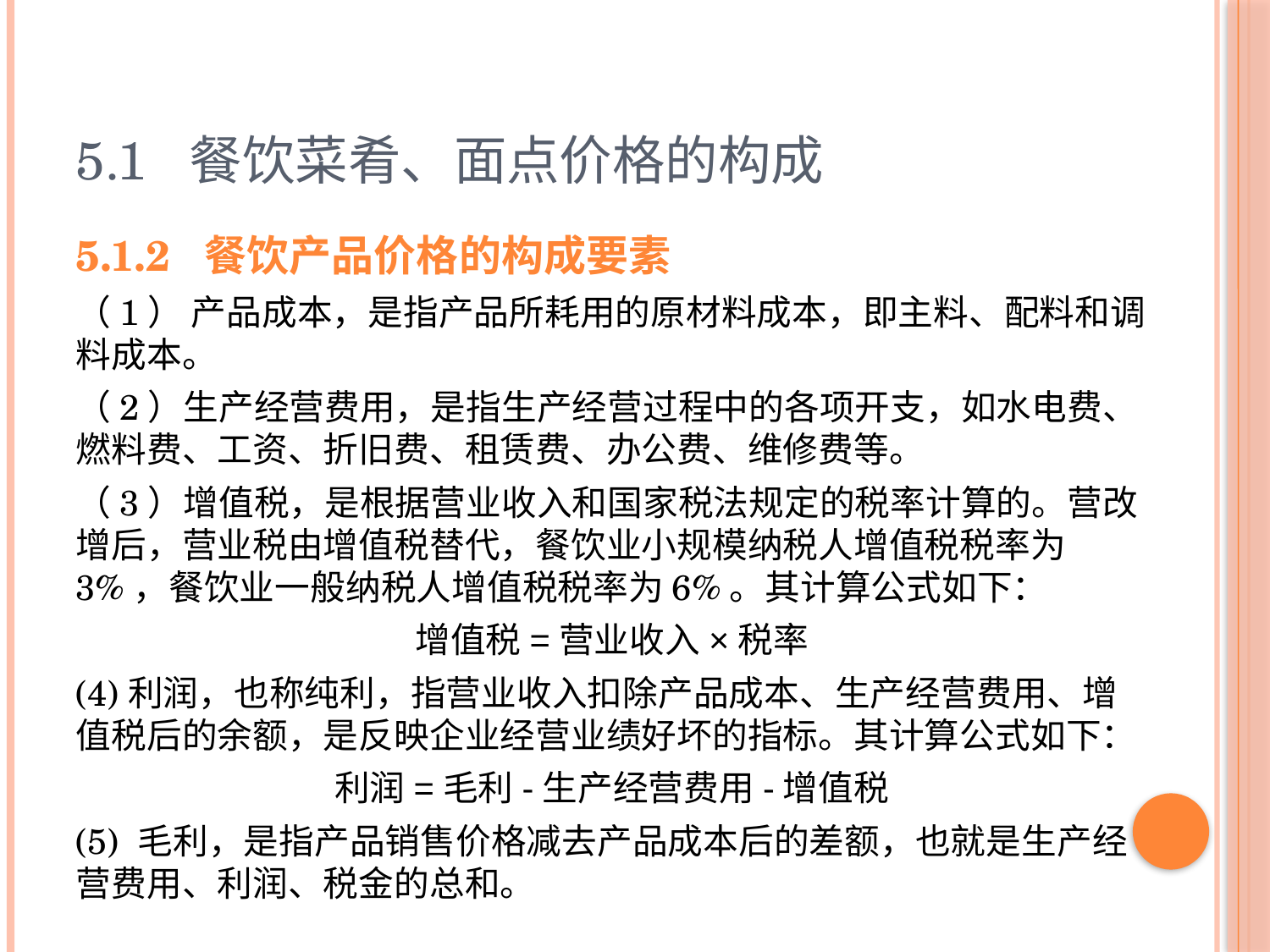

# 5.1  餐饮菜肴、面点价格的构成
5.1.2  餐饮产品价格的构成要素
（1） 产品成本，是指产品所耗用的原材料成本，即主料、配料和调料成本。
（2）生产经营费用，是指生产经营过程中的各项开支，如水电费、燃料费、工资、折旧费、租赁费、办公费、维修费等。
（3）增值税，是根据营业收入和国家税法规定的税率计算的。营改增后，营业税由增值税替代，餐饮业小规模纳税人增值税税率为3%，餐饮业一般纳税人增值税税率为6%。其计算公式如下：
增值税=营业收入×税率
(4)利润，也称纯利，指营业收入扣除产品成本、生产经营费用、增值税后的余额，是反映企业经营业绩好坏的指标。其计算公式如下：
利润=毛利-生产经营费用-增值税
(5) 毛利，是指产品销售价格减去产品成本后的差额，也就是生产经营费用、利润、税金的总和。